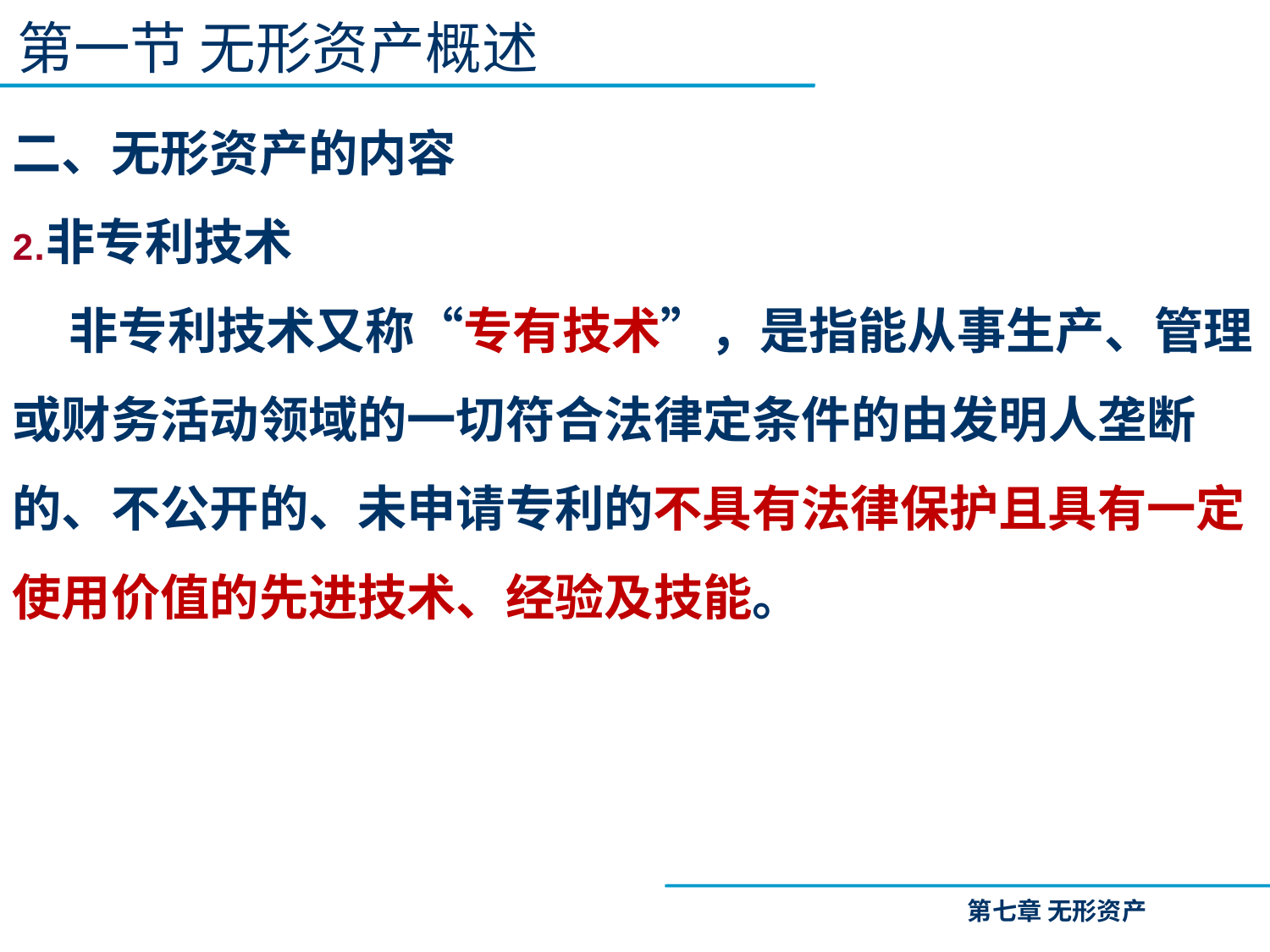

第一节 无形资产概述
二、无形资产的内容
非专利技术
    非专利技术又称“专有技术”，是指能从事生产、管理或财务活动领域的一切符合法律定条件的由发明人垄断的、不公开的、未申请专利的不具有法律保护且具有一定使用价值的先进技术、经验及技能。